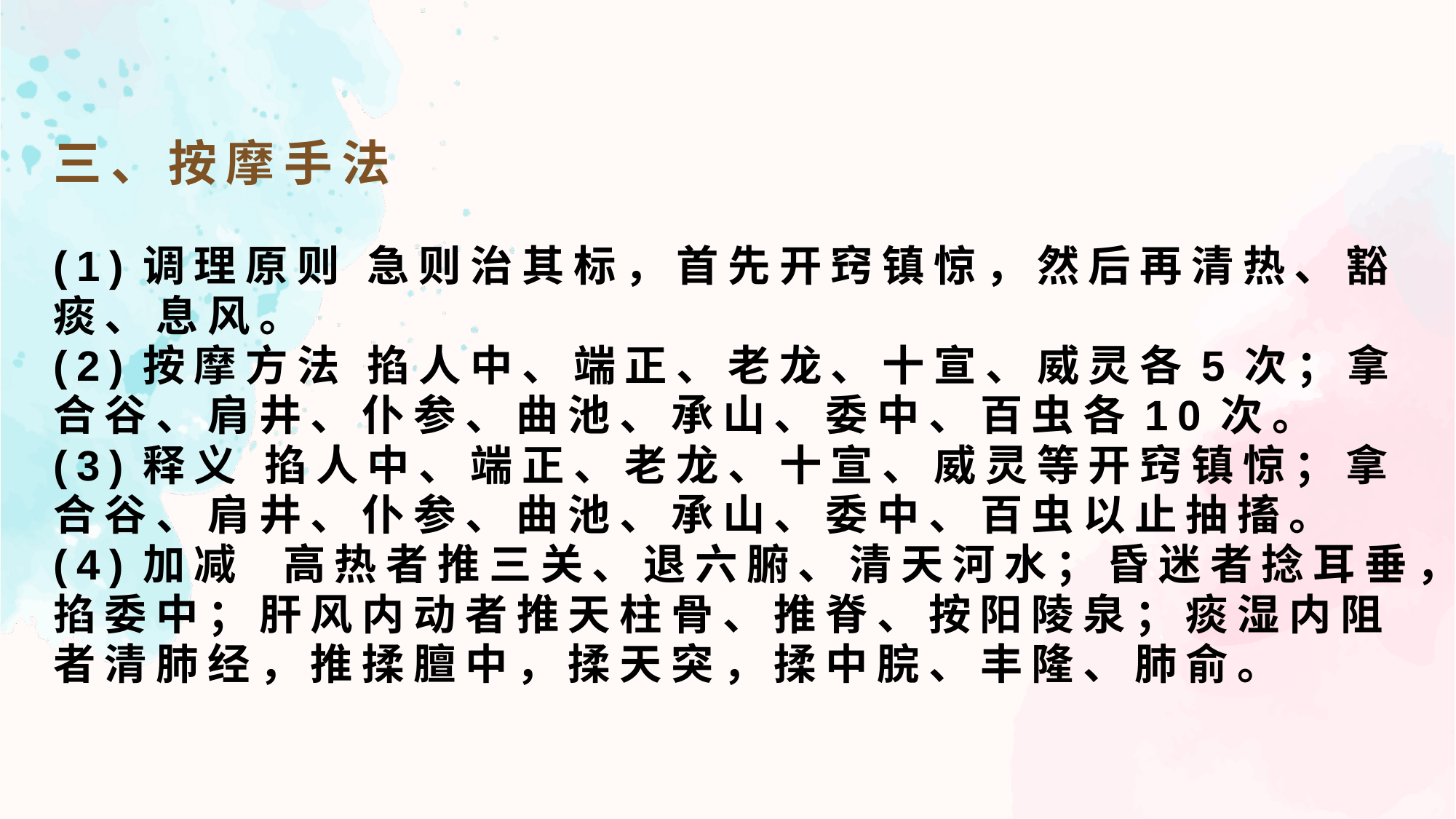

三、按摩手法

(1)调理原则 急则治其标，首先开窍镇惊，然后再清热、豁痰、息风。
(2)按摩方法 掐人中、端正、老龙、十宣、威灵各5次；拿合谷、肩井、仆参、曲池、承山、委中、百虫各10次。
(3)释义 掐人中、端正、老龙、十宣、威灵等开窍镇惊；拿合谷、肩井、仆参、曲池、承山、委中、百虫以止抽搐。
(4)加减  高热者推三关、退六腑、清天河水；昏迷者捻耳垂，掐委中；肝风内动者推天柱骨、推脊、按阳陵泉；痰湿内阻者清肺经，推揉膻中，揉天突，揉中脘、丰隆、肺俞。